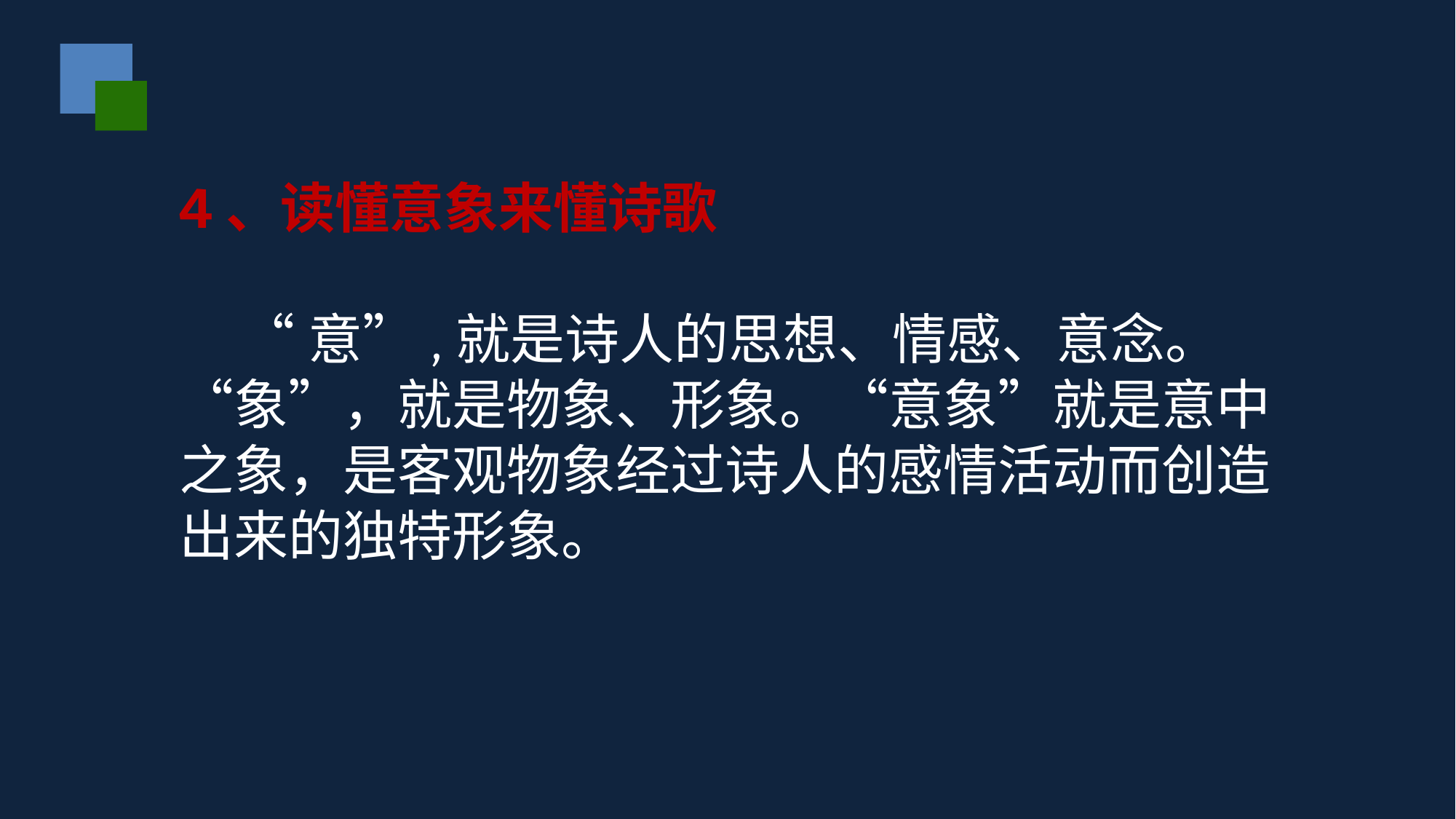

4、读懂意象来懂诗歌

     “意”,就是诗人的思想、情感、意念。“象”，就是物象、形象。“意象”就是意中之象，是客观物象经过诗人的感情活动而创造出来的独特形象。